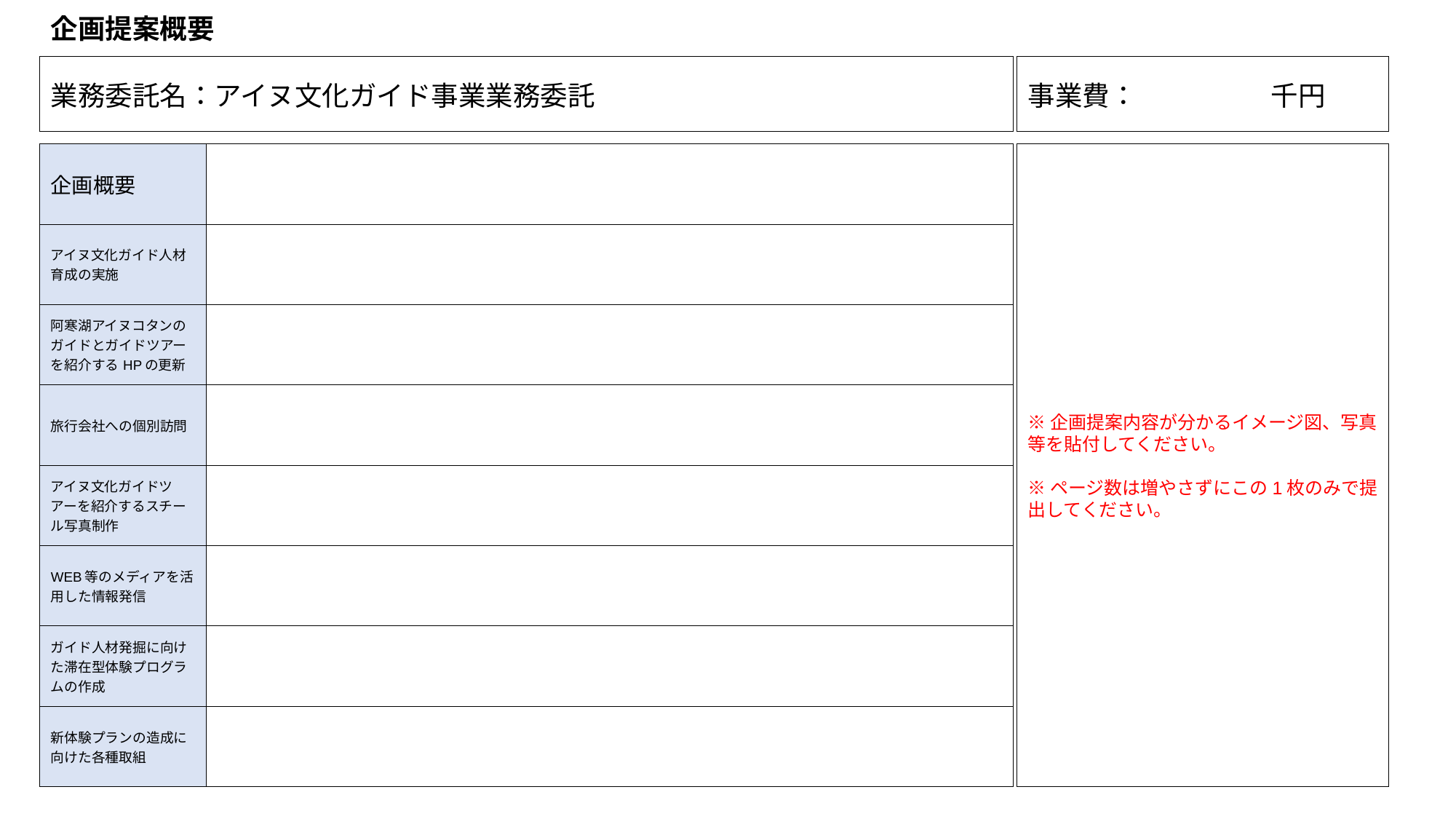

企画提案概要
| 事業費：　　　　 千円 |
| --- |
| 業務委託名：アイヌ文化ガイド事業業務委託 |
| --- |
| 企画概要 |  |
| --- | --- |
| アイヌ文化ガイド人材育成の実施 |  |
| 阿寒湖アイヌコタンのガイドとガイドツアーを紹介するHPの更新 |  |
| 旅行会社への個別訪問 |  |
| アイヌ文化ガイドツアーを紹介するスチール写真制作 |  |
| WEB等のメディアを活用した情報発信 |  |
| ガイド人材発掘に向けた滞在型体験プログラムの作成 |  |
| 新体験プランの造成に向けた各種取組 |  |
※企画提案内容が分かるイメージ図、写真等を貼付してください。

※ページ数は増やさずにこの1枚のみで提出してください。